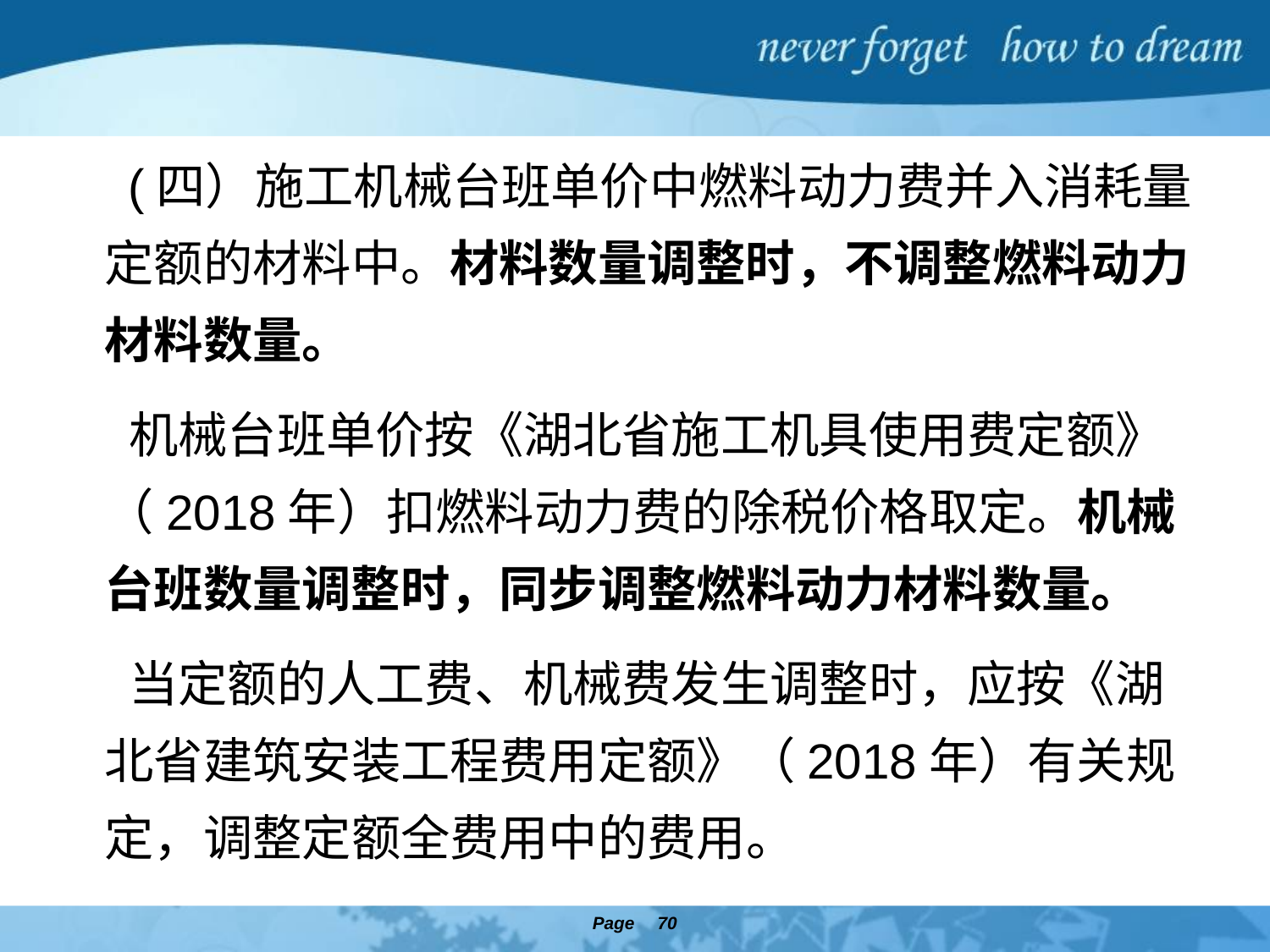

(四）施工机械台班单价中燃料动力费并入消耗量定额的材料中。材料数量调整时，不调整燃料动力材料数量。
    机械台班单价按《湖北省施工机具使用费定额》（2018年）扣燃料动力费的除税价格取定。机械台班数量调整时，同步调整燃料动力材料数量。
    当定额的人工费、机械费发生调整时，应按《湖北省建筑安装工程费用定额》（2018年）有关规定，调整定额全费用中的费用。